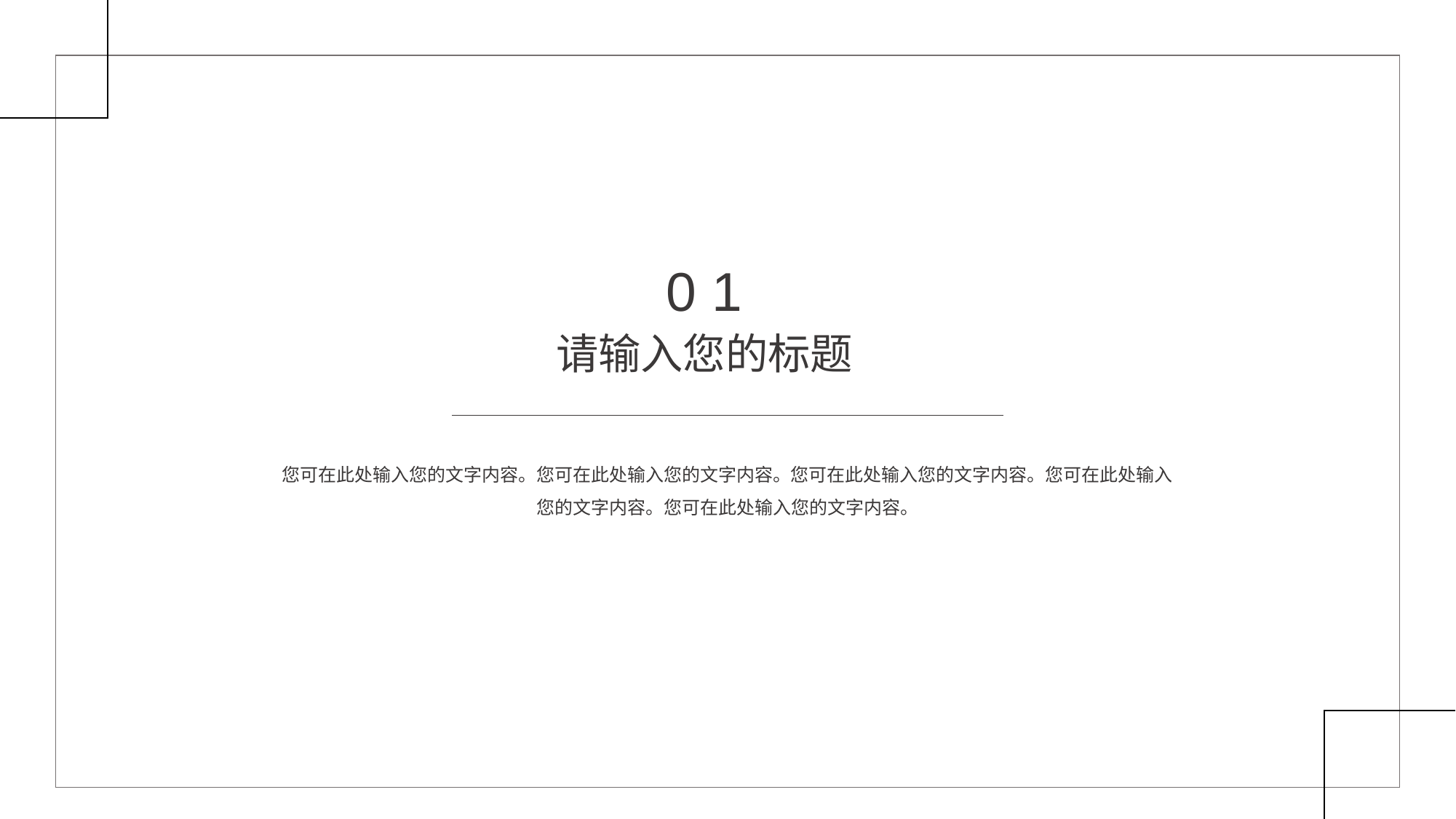

0 1
请输入您的标题
您可在此处输入您的文字内容。您可在此处输入您的文字内容。您可在此处输入您的文字内容。您可在此处输入您的文字内容。您可在此处输入您的文字内容。